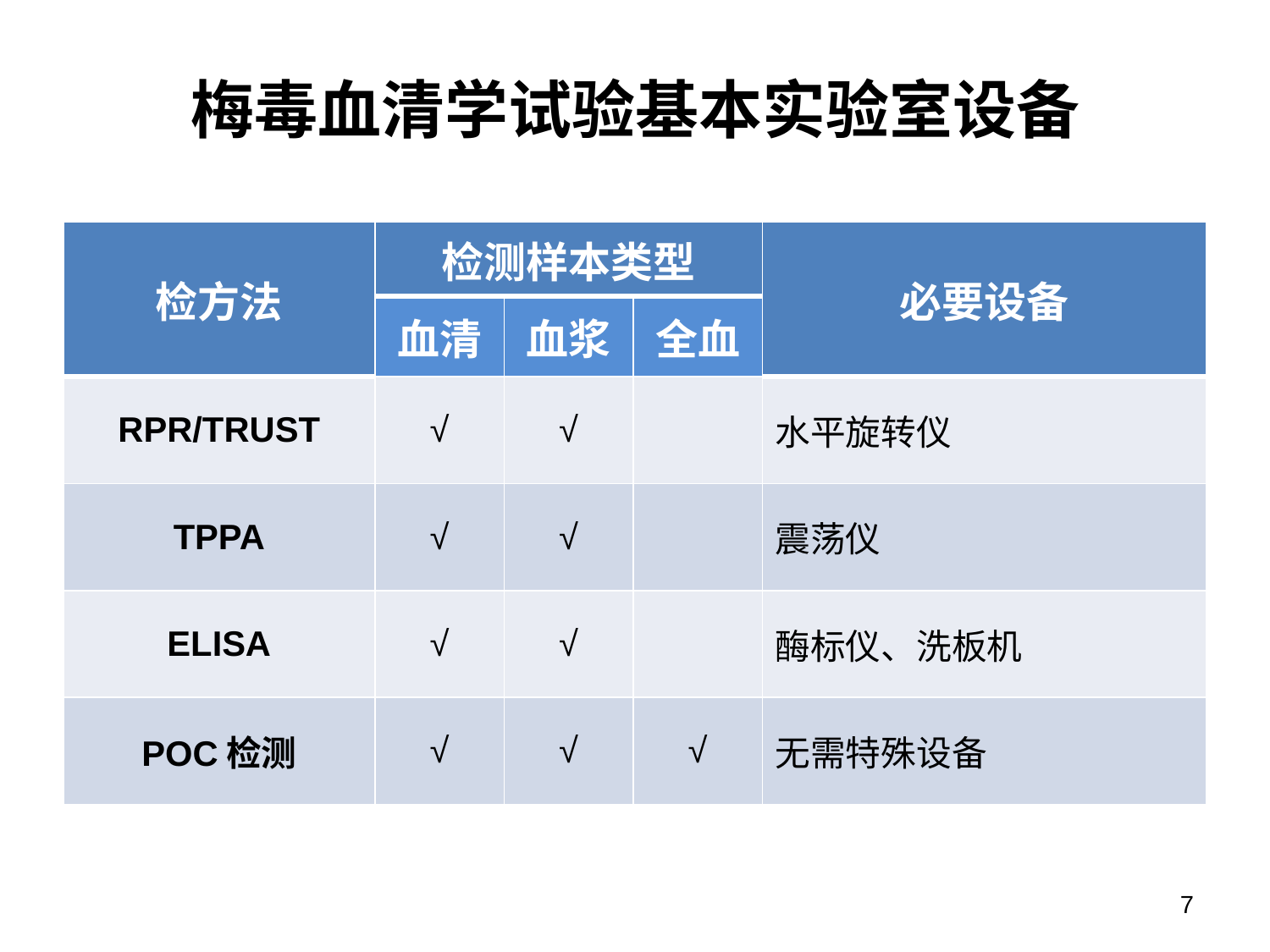

# 梅毒血清学试验基本实验室设备
| 检方法 | 检测样本类型 |  |  | 必要设备 |
| --- | --- | --- | --- | --- |
|  | 血清 | 血浆 | 全血 |  |
| RPR/TRUST | √ | √ |  | 水平旋转仪 |
| TPPA | √ | √ |  | 震荡仪 |
| ELISA | √ | √ |  | 酶标仪、洗板机 |
| POC检测 | √ | √ | √ | 无需特殊设备 |
7